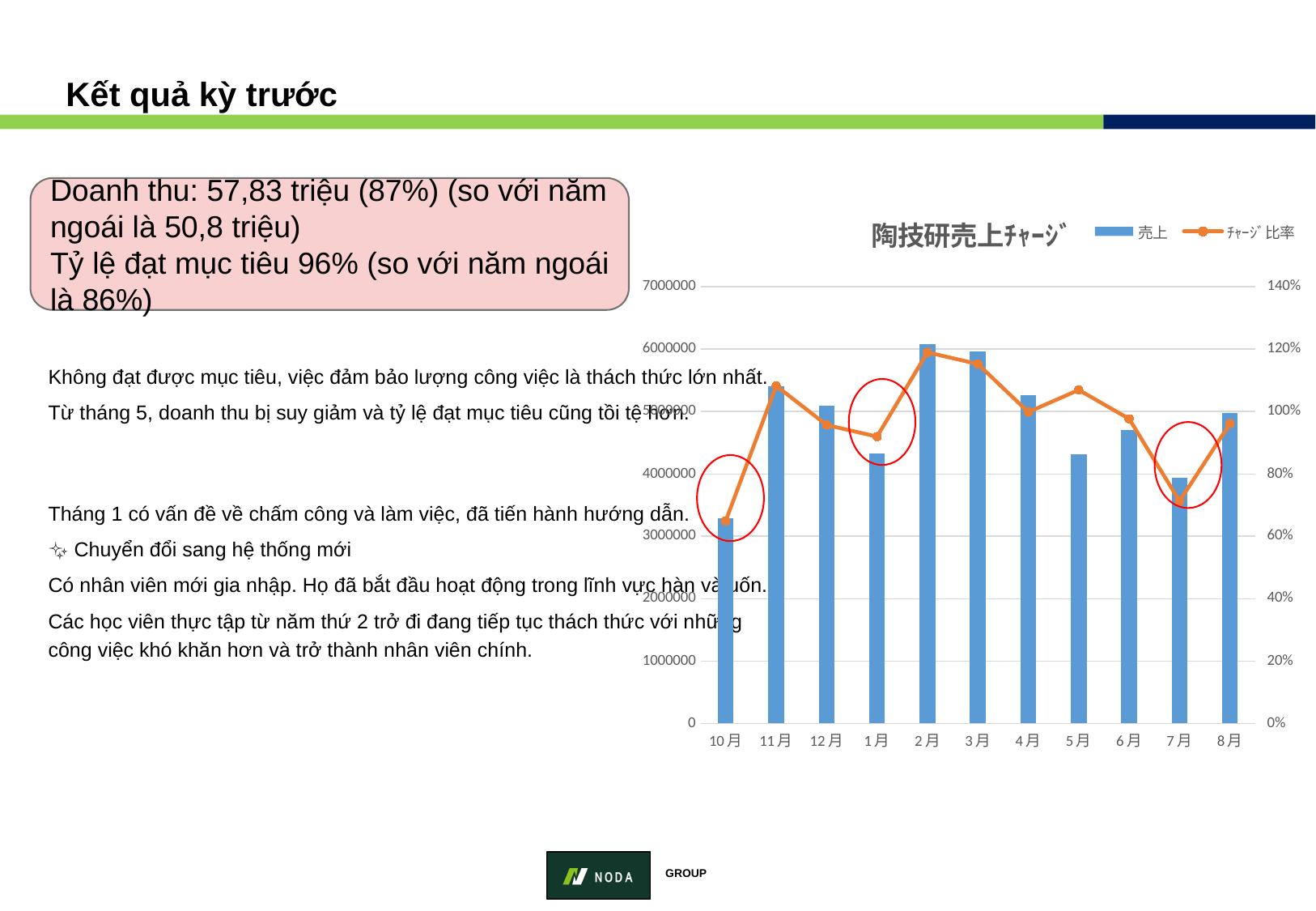

# Kết quả kỳ trước

Doanh thu: 57,83 triệu (87%) (so với năm ngoái là 50,8 triệu)
Tỷ lệ đạt mục tiêu 96% (so với năm ngoái là 86%)

### Chart: 陶技研売上ﾁｬｰｼﾞ

| Category | 売上 | ﾁｬｰｼﾞ比率 |
|---|---|---|
| 10月 | 3289540.0 | 0.6494008488796762 |
| 11月 | 5411230.0 | 1.0826790716286514 |
| 12月 | 5090020.0 | 0.9569505546155292 |
| 1月 | 4324540.0 | 0.919625730994152 |
| 2月 | 6076420.0 | 1.1897053352912383 |
| 3月 | 5960220.0 | 1.152401392111369 |
| 4月 | 5268370.0 | 0.9983646010991094 |
| 5月 | 4321020.0 | 1.0692947290274684 |
| 6月 | 4705450.0 | 0.9766396845163969 |
| 7月 | 3942940.0 | 0.7127512653651482 |
| 8月 | 4972850.0 | 0.9614522320780763 |
Không đạt được mục tiêu, việc đảm bảo lượng công việc là thách thức lớn nhất.
Từ tháng 5, doanh thu bị suy giảm và tỷ lệ đạt mục tiêu cũng tồi tệ hơn.

Tháng 1 có vấn đề về chấm công và làm việc, đã tiến hành hướng dẫn.
✨ Chuyển đổi sang hệ thống mới
Có nhân viên mới gia nhập. Họ đã bắt đầu hoạt động trong lĩnh vực hàn và uốn.
Các học viên thực tập từ năm thứ 2 trở đi đang tiếp tục thách thức với những công việc khó khăn hơn và trở thành nhân viên chính.